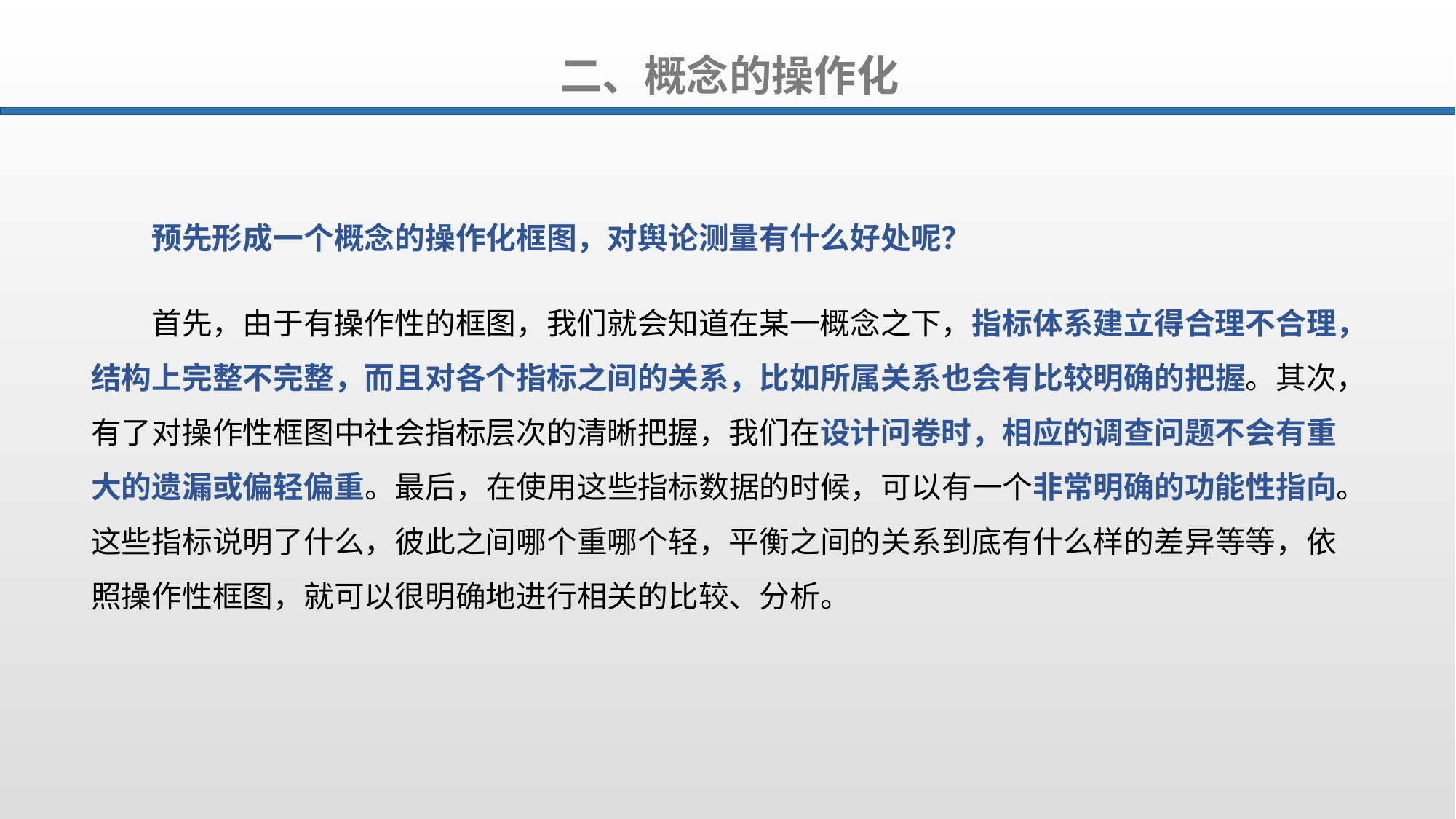

二、概念的操作化

预先形成一个概念的操作化框图，对舆论测量有什么好处呢？
首先，由于有操作性的框图，我们就会知道在某一概念之下，指标体系建立得合理不合理，结构上完整不完整，而且对各个指标之间的关系，比如所属关系也会有比较明确的把握。其次，有了对操作性框图中社会指标层次的清晰把握，我们在设计问卷时，相应的调查问题不会有重大的遗漏或偏轻偏重。最后，在使用这些指标数据的时候，可以有一个非常明确的功能性指向。这些指标说明了什么，彼此之间哪个重哪个轻，平衡之间的关系到底有什么样的差异等等，依照操作性框图，就可以很明确地进行相关的比较、分析。